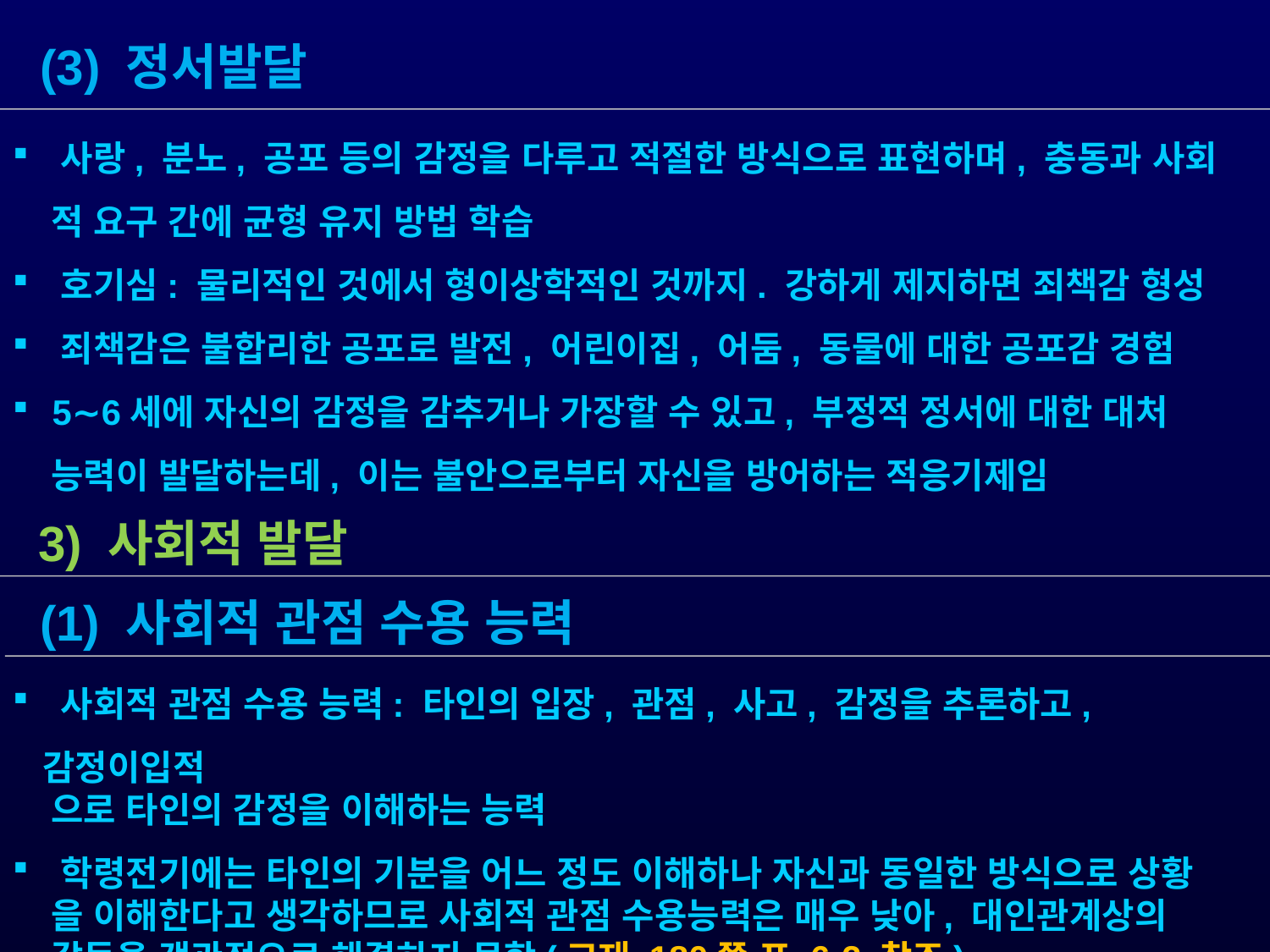

(3) 정서발달

 사랑, 분노, 공포 등의 감정을 다루고 적절한 방식으로 표현하며, 충동과 사회
   적 요구 간에 균형 유지 방법 학습
 호기심: 물리적인 것에서 형이상학적인 것까지. 강하게 제지하면 죄책감 형성
 죄책감은 불합리한 공포로 발전, 어린이집, 어둠, 동물에 대한 공포감 경험
 5∼6세에 자신의 감정을 감추거나 가장할 수 있고, 부정적 정서에 대한 대처
   능력이 발달하는데, 이는 불안으로부터 자신을 방어하는 적응기제임

  (1) 사회적 관점 수용 능력
 사회적 관점 수용 능력: 타인의 입장, 관점, 사고, 감정을 추론하고, 감정이입적
   으로 타인의 감정을 이해하는 능력
 학령전기에는 타인의 기분을 어느 정도 이해하나 자신과 동일한 방식으로 상황
   을 이해한다고 생각하므로 사회적 관점 수용능력은 매우 낮아, 대인관계상의
   갈등을 객관적으로 해결하지 못함(교재 180쪽 표 6-2 참조)
 3) 사회적 발달